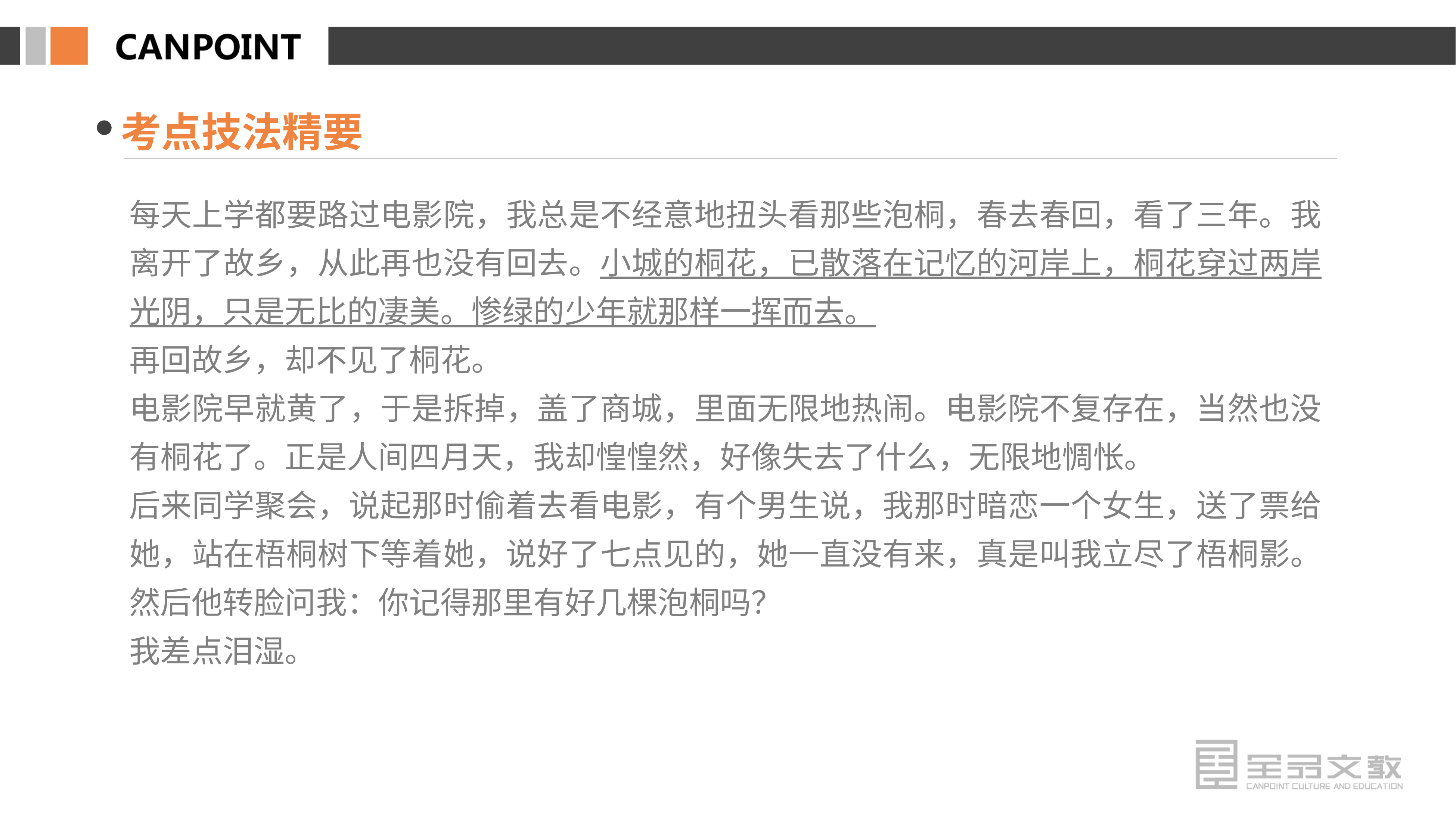

考点技法精要

每天上学都要路过电影院，我总是不经意地扭头看那些泡桐，春去春回，看了三年。我离开了故乡，从此再也没有回去。小城的桐花，已散落在记忆的河岸上，桐花穿过两岸光阴，只是无比的凄美。惨绿的少年就那样一挥而去。
再回故乡，却不见了桐花。
电影院早就黄了，于是拆掉，盖了商城，里面无限地热闹。电影院不复存在，当然也没有桐花了。正是人间四月天，我却惶惶然，好像失去了什么，无限地惆怅。
后来同学聚会，说起那时偷着去看电影，有个男生说，我那时暗恋一个女生，送了票给她，站在梧桐树下等着她，说好了七点见的，她一直没有来，真是叫我立尽了梧桐影。然后他转脸问我：你记得那里有好几棵泡桐吗？
我差点泪湿。